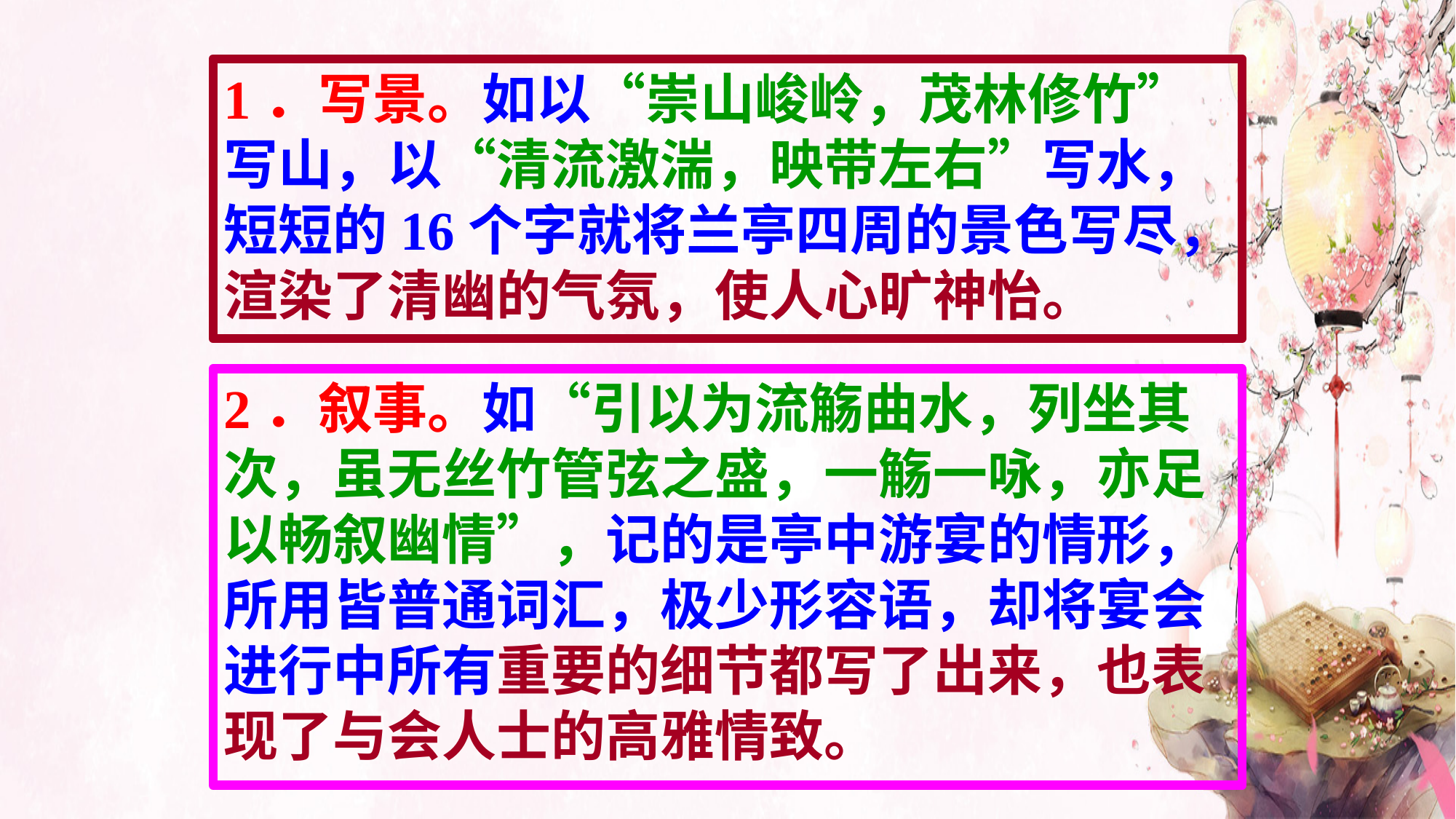

1．写景。如以“崇山峻岭，茂林修竹”写山，以“清流激湍，映带左右”写水，短短的16个字就将兰亭四周的景色写尽，渲染了清幽的气氛，使人心旷神怡。

2．叙事。如“引以为流觞曲水，列坐其次，虽无丝竹管弦之盛，一觞一咏，亦足以畅叙幽情”，记的是亭中游宴的情形，所用皆普通词汇，极少形容语，却将宴会进行中所有重要的细节都写了出来，也表现了与会人士的高雅情致。